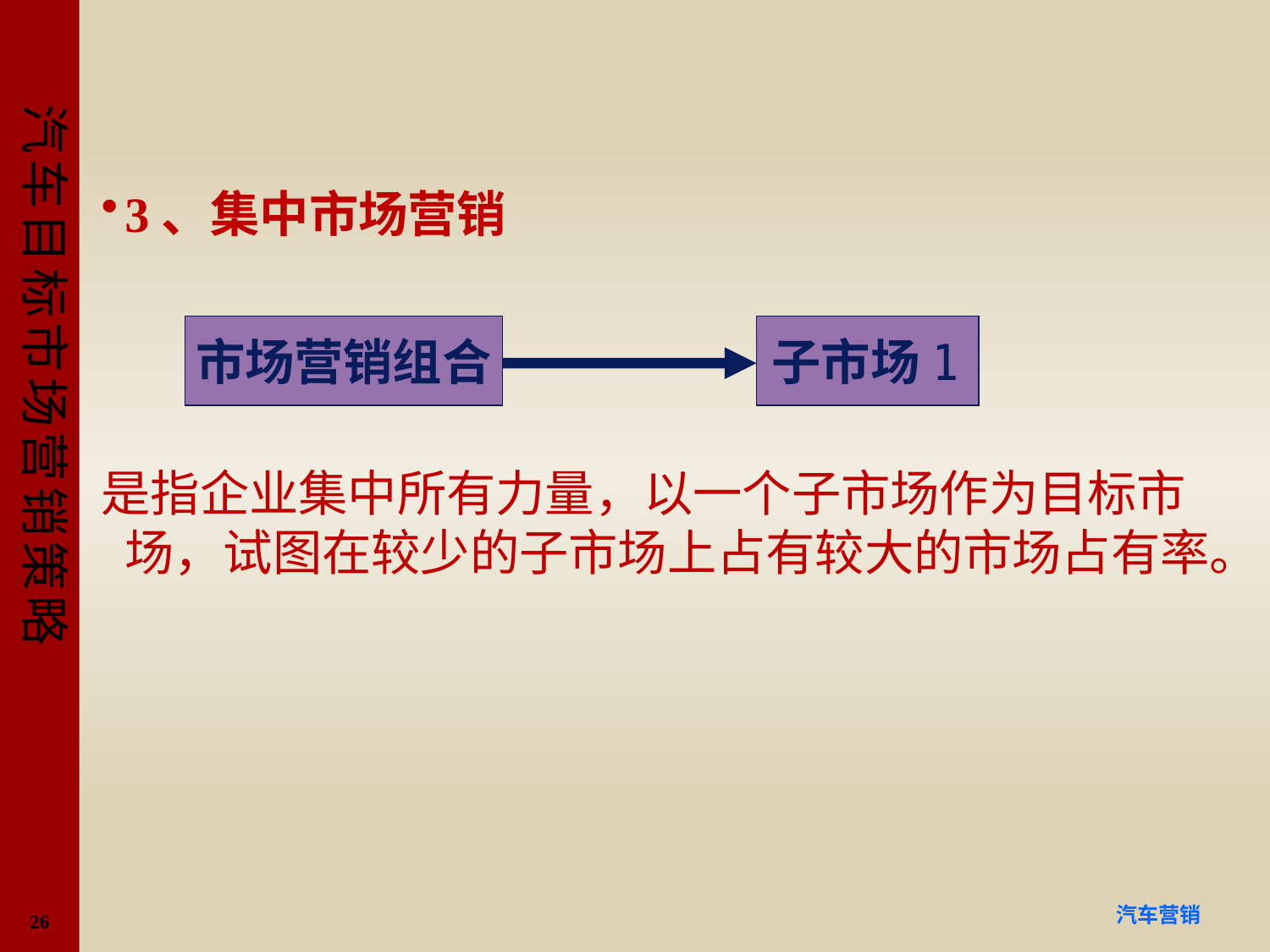

#
3、集中市场营销

是指企业集中所有力量，以一个子市场作为目标市场，试图在较少的子市场上占有较大的市场占有率。

市场营销组合
子市场1

26